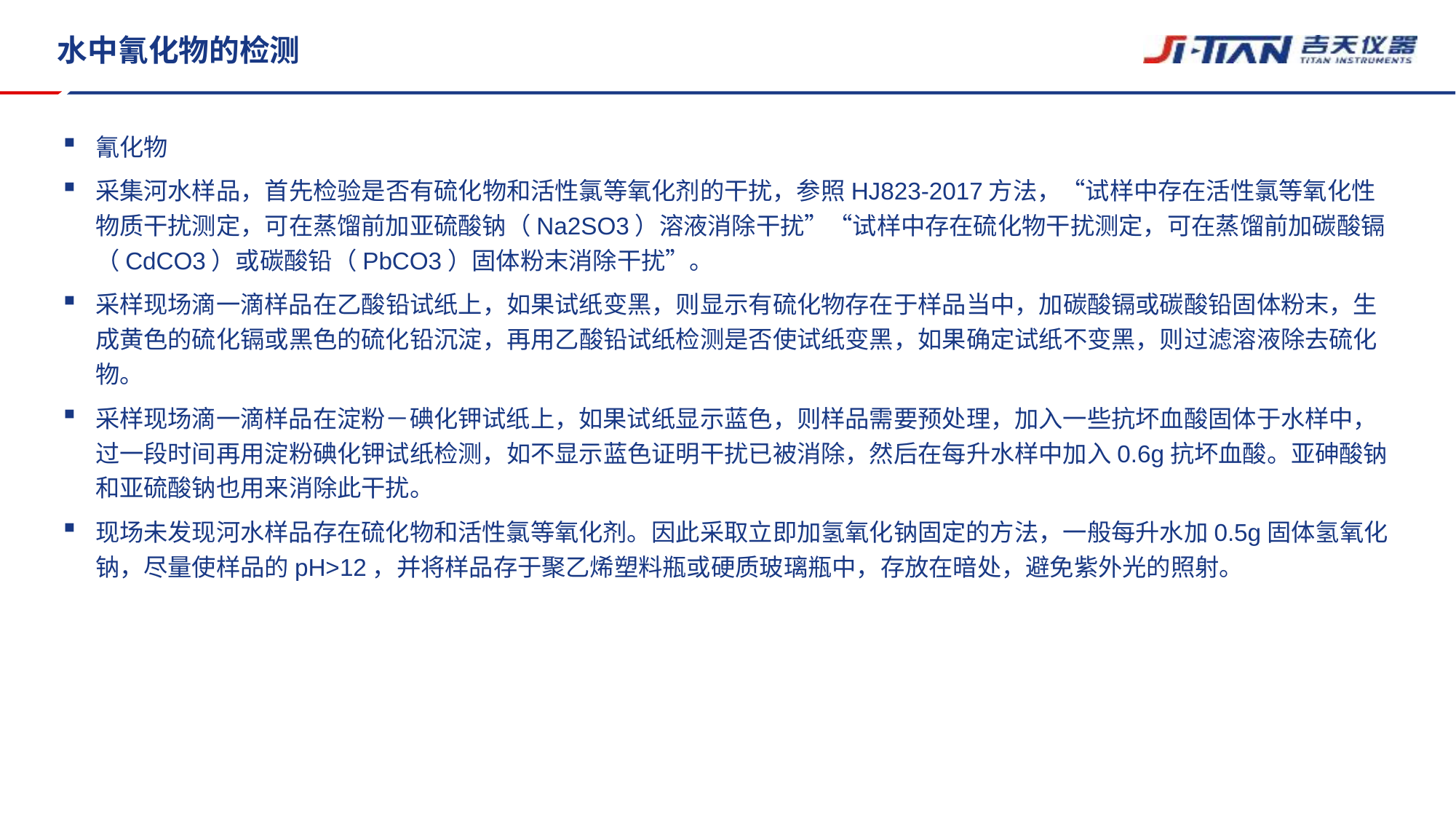

# 水中氰化物的检测
氰化物
采集河水样品，首先检验是否有硫化物和活性氯等氧化剂的干扰，参照HJ823-2017方法，“试样中存在活性氯等氧化性物质干扰测定，可在蒸馏前加亚硫酸钠（Na2SO3）溶液消除干扰”“试样中存在硫化物干扰测定，可在蒸馏前加碳酸镉（CdCO3）或碳酸铅（PbCO3）固体粉末消除干扰”。
采样现场滴一滴样品在乙酸铅试纸上，如果试纸变黑，则显示有硫化物存在于样品当中，加碳酸镉或碳酸铅固体粉末，生成黄色的硫化镉或黑色的硫化铅沉淀，再用乙酸铅试纸检测是否使试纸变黑，如果确定试纸不变黑，则过滤溶液除去硫化物。
采样现场滴一滴样品在淀粉－碘化钾试纸上，如果试纸显示蓝色，则样品需要预处理，加入一些抗坏血酸固体于水样中，过一段时间再用淀粉碘化钾试纸检测，如不显示蓝色证明干扰已被消除，然后在每升水样中加入0.6g抗坏血酸。亚砷酸钠和亚硫酸钠也用来消除此干扰。
现场未发现河水样品存在硫化物和活性氯等氧化剂。因此采取立即加氢氧化钠固定的方法，一般每升水加0.5g固体氢氧化钠，尽量使样品的pH>12，并将样品存于聚乙烯塑料瓶或硬质玻璃瓶中，存放在暗处，避免紫外光的照射。